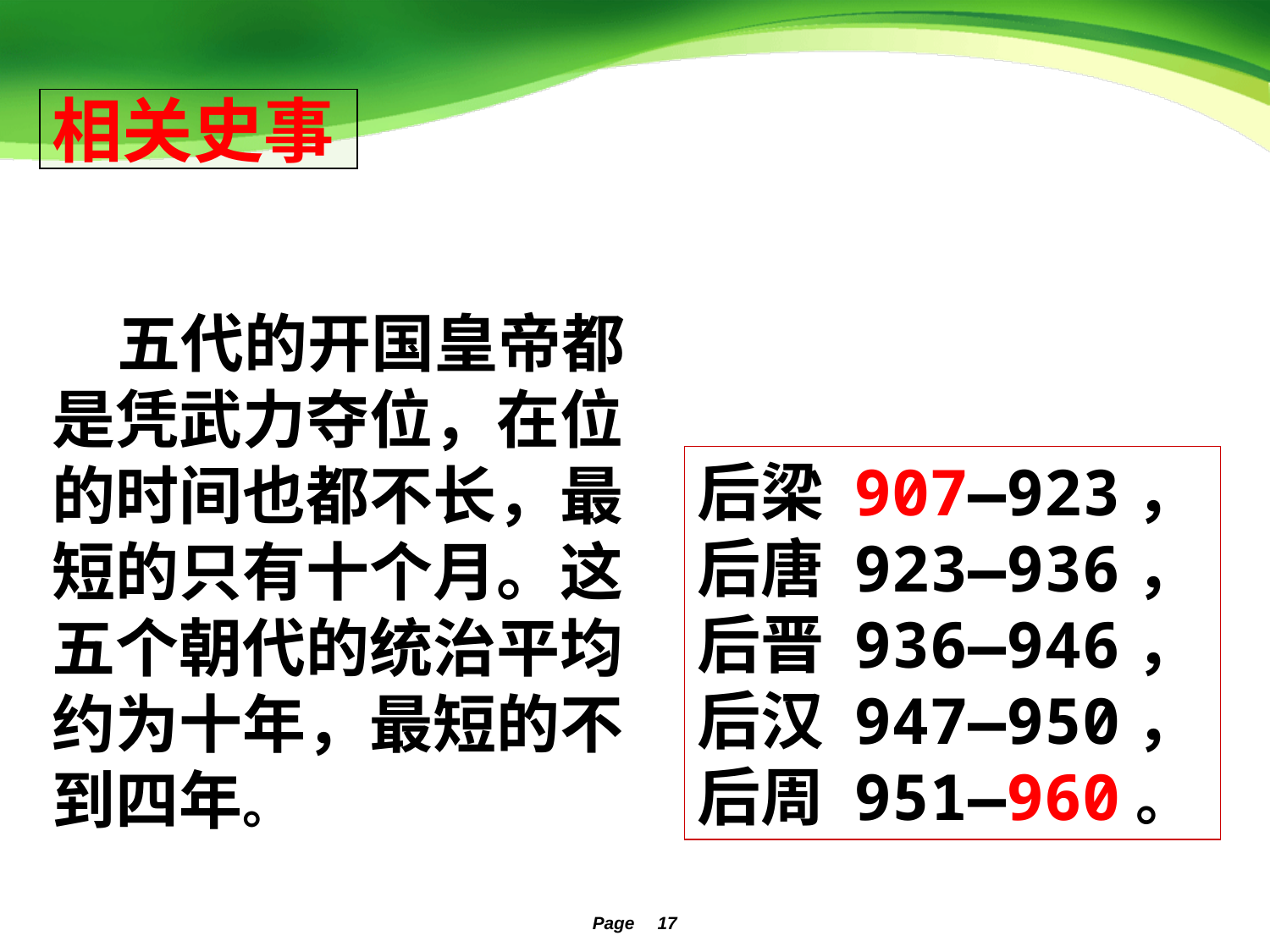

相关史事
    五代的开国皇帝都是凭武力夺位，在位的时间也都不长，最短的只有十个月。这五个朝代的统治平均约为十年，最短的不到四年。
后梁 907—923，
后唐 923—936，
后晋 936—946，
后汉 947—950，
后周 951—960。